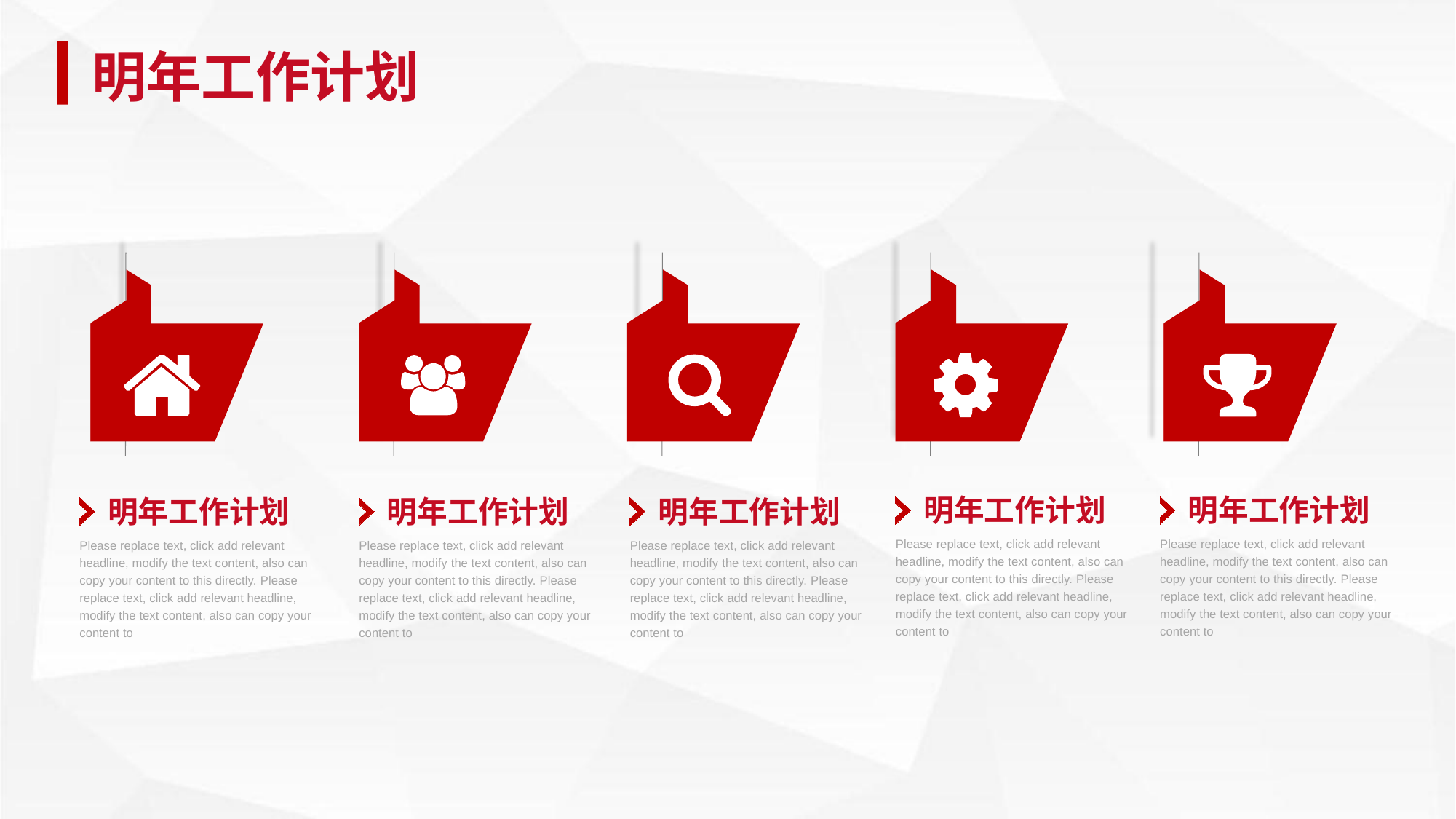

明年工作计划

明年工作计划

Please replace text, click add relevant headline, modify the text content, also can copy your content to this directly. Please replace text, click add relevant headline, modify the text content, also can copy your content to
明年工作计划

Please replace text, click add relevant headline, modify the text content, also can copy your content to this directly. Please replace text, click add relevant headline, modify the text content, also can copy your content to
明年工作计划

Please replace text, click add relevant headline, modify the text content, also can copy your content to this directly. Please replace text, click add relevant headline, modify the text content, also can copy your content to
明年工作计划

Please replace text, click add relevant headline, modify the text content, also can copy your content to this directly. Please replace text, click add relevant headline, modify the text content, also can copy your content to
明年工作计划

Please replace text, click add relevant headline, modify the text content, also can copy your content to this directly. Please replace text, click add relevant headline, modify the text content, also can copy your content to